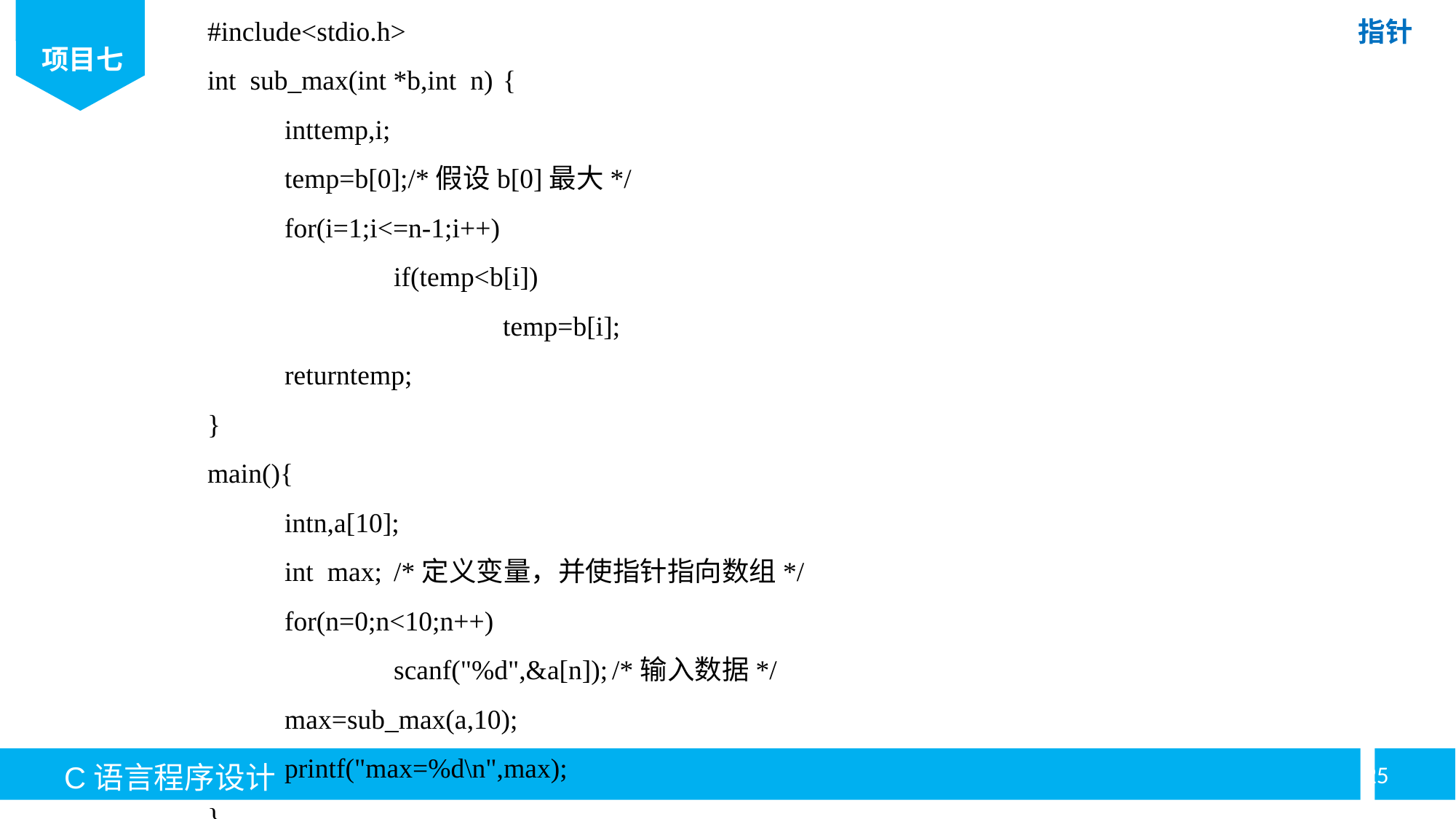

#include<stdio.h>
int  sub_max(int *b,int  n)	{
	inttemp,i;
	temp=b[0];/*假设b[0]最大*/
	for(i=1;i<=n-1;i++)
		if(temp<b[i])
			temp=b[i];
	returntemp;
}
main(){
	intn,a[10];
	int  max;	/*定义变量，并使指针指向数组*/
	for(n=0;n<10;n++)
		scanf("%d",&a[n]);	/*输入数据*/
	max=sub_max(a,10);
	printf("max=%d\n",max);
}